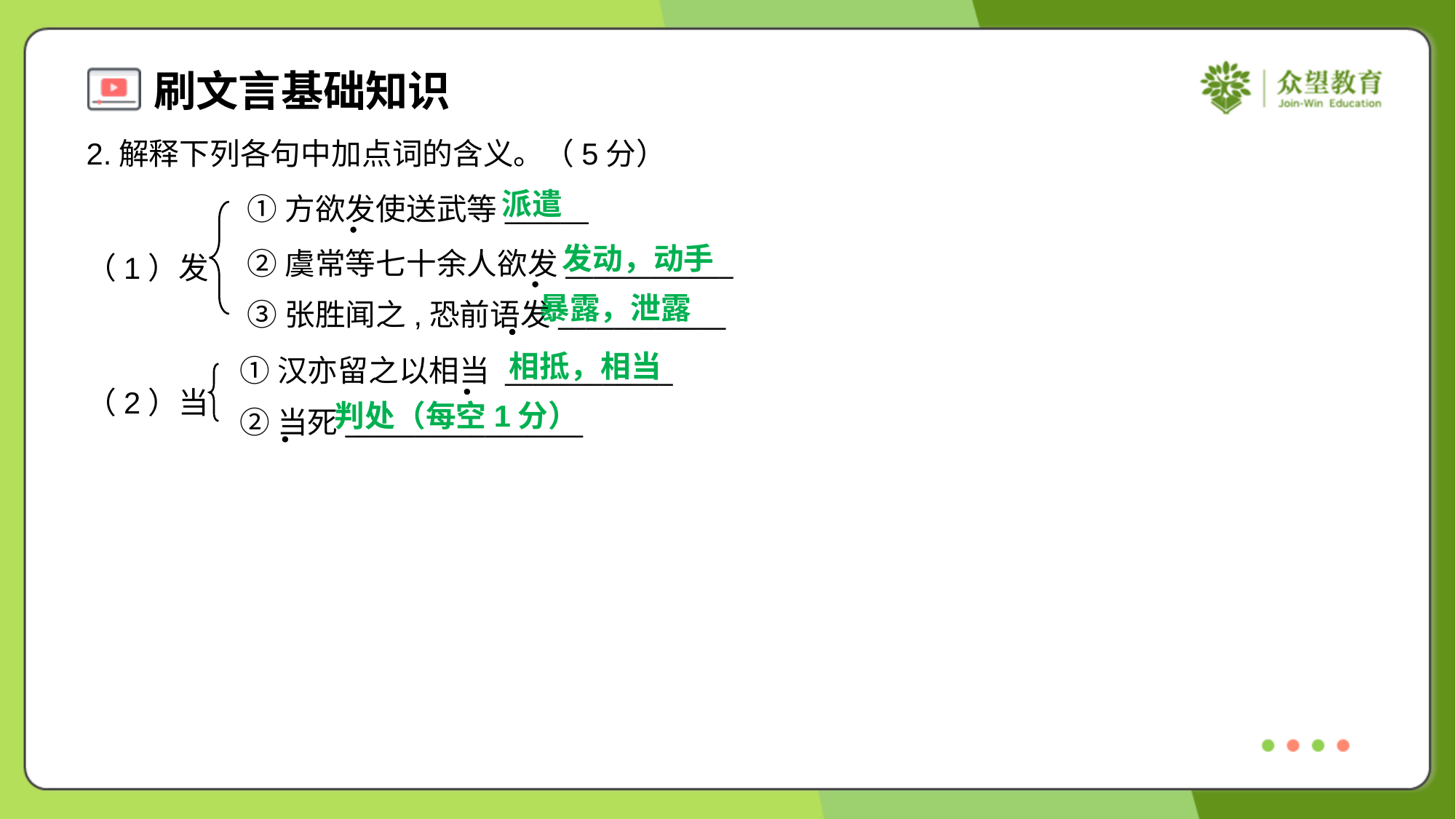

2.解释下列各句中加点词的含义。（5分）
派遣
①方欲发使送武等______
②虞常等七十余人欲发____________
③张胜闻之,恐前语发____________

发动，动手

（1）发

暴露，泄露

相抵，相当

①汉亦留之以相当 ____________
②当死_________________

（2）当

判处（每空1分）